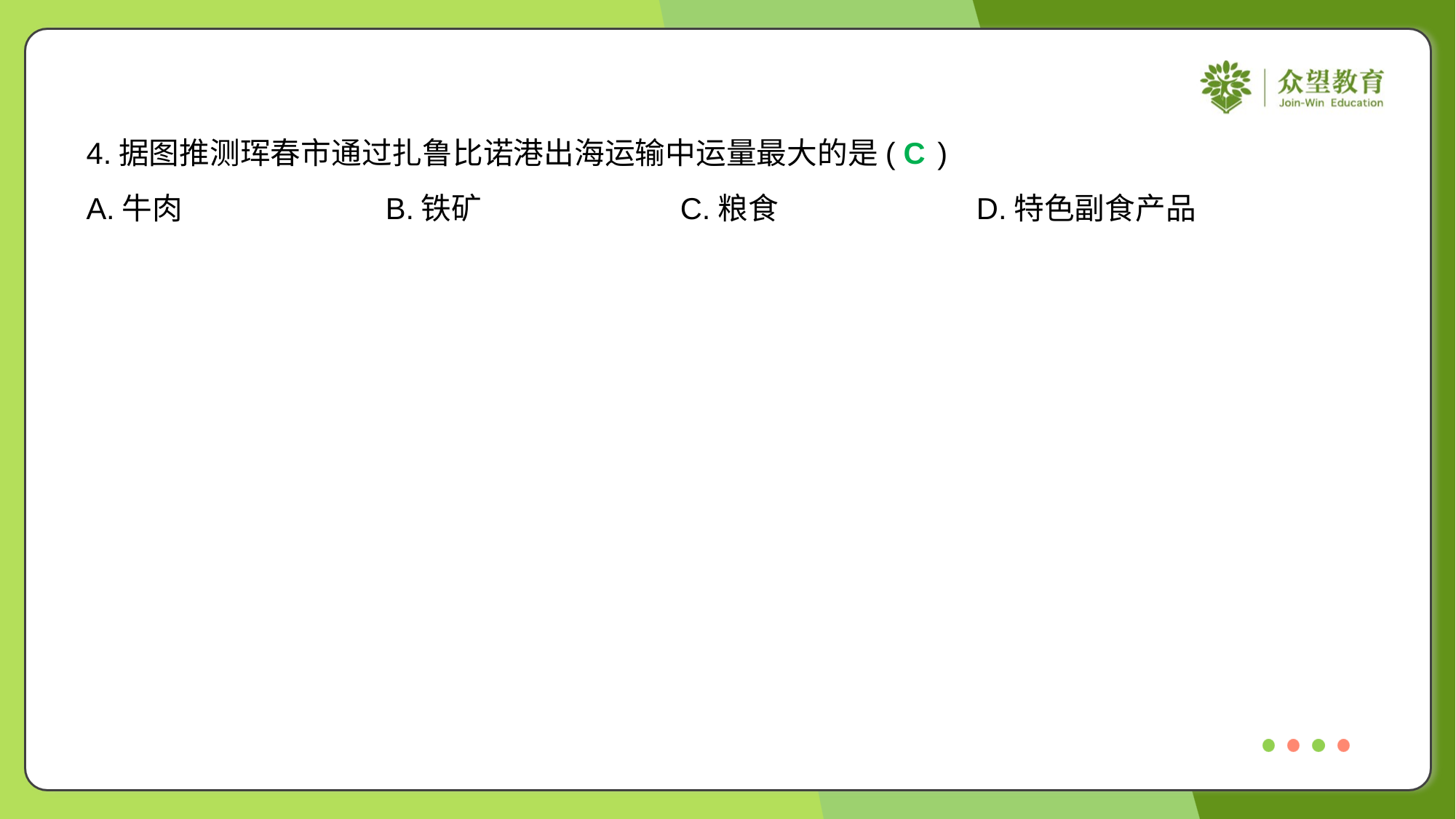

4.据图推测珲春市通过扎鲁比诺港出海运输中运量最大的是(     )
C
A.牛肉	B.铁矿	C.粮食	D.特色副食产品